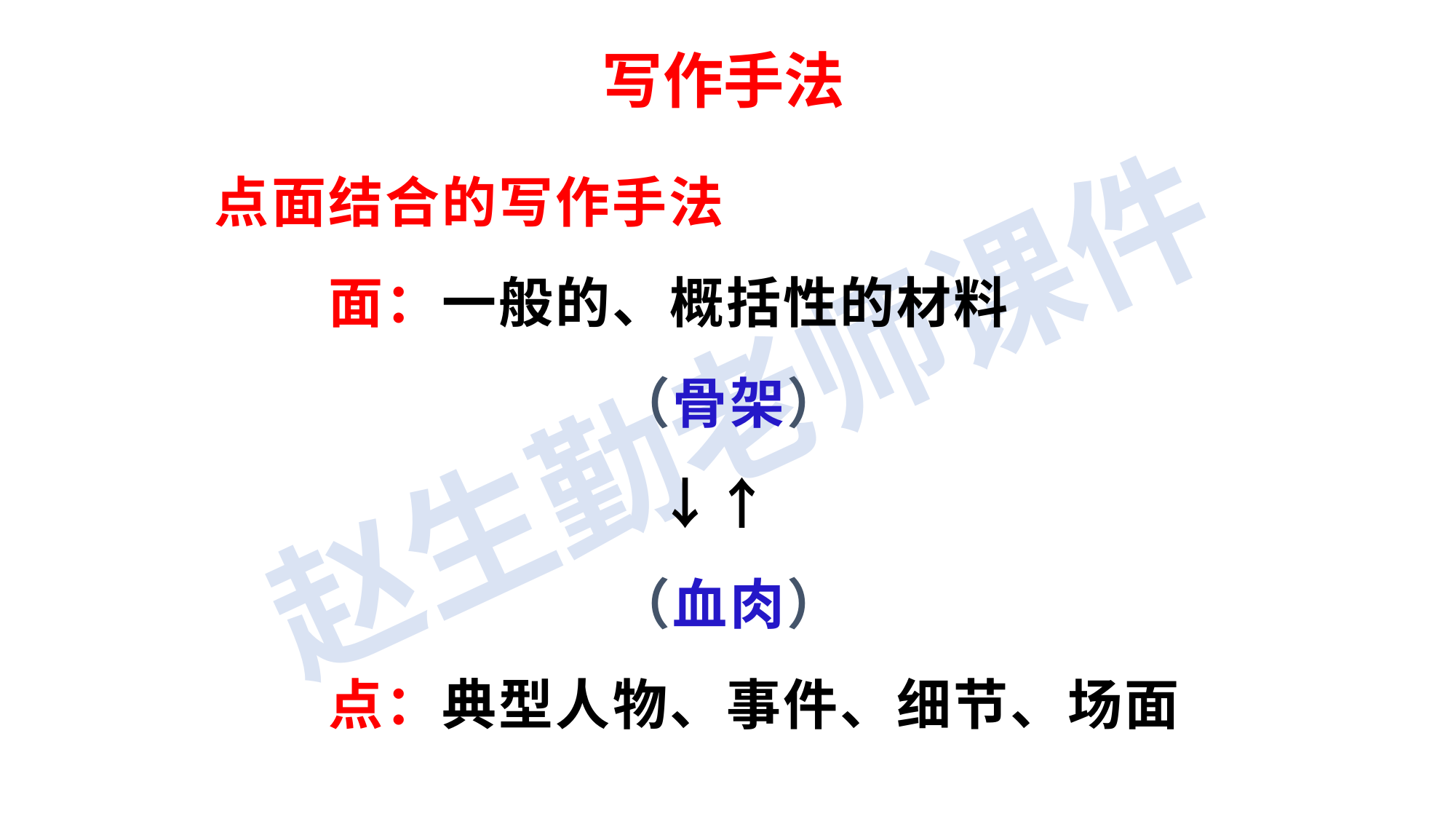

写作手法
点面结合的写作手法
　　面：一般的、概括性的材料
　　　　　        （骨架）
　　　　　　       ↓↑
　　　　　        （血肉）
　　点：典型人物、事件、细节、场面